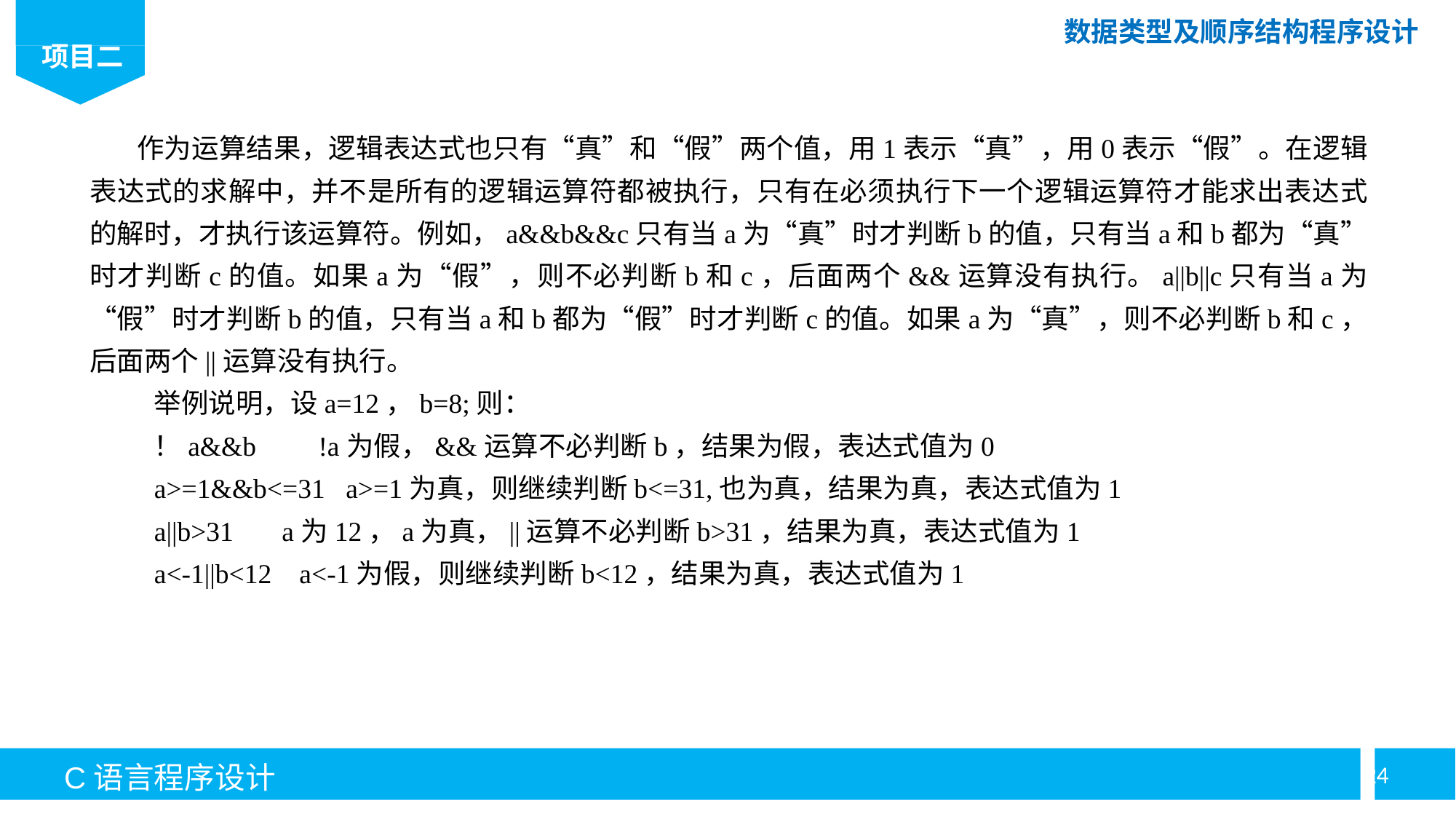

作为运算结果，逻辑表达式也只有“真”和“假”两个值，用1表示“真”，用0表示“假”。在逻辑表达式的求解中，并不是所有的逻辑运算符都被执行，只有在必须执行下一个逻辑运算符才能求出表达式的解时，才执行该运算符。例如，a&&b&&c只有当a为“真”时才判断b的值，只有当a和b都为“真”时才判断c的值。如果a为“假”，则不必判断b和c，后面两个&&运算没有执行。a||b||c只有当a为“假”时才判断b的值，只有当a和b都为“假”时才判断c的值。如果a为“真”，则不必判断b和c，后面两个||运算没有执行。
举例说明，设a=12，b=8;则：
！a&&b         !a为假，&&运算不必判断b，结果为假，表达式值为0
a>=1&&b<=31   a>=1为真，则继续判断b<=31,也为真，结果为真，表达式值为1
a||b>31       a为12，a为真，||运算不必判断b>31，结果为真，表达式值为1
a<-1||b<12    a<-1为假，则继续判断b<12，结果为真，表达式值为1